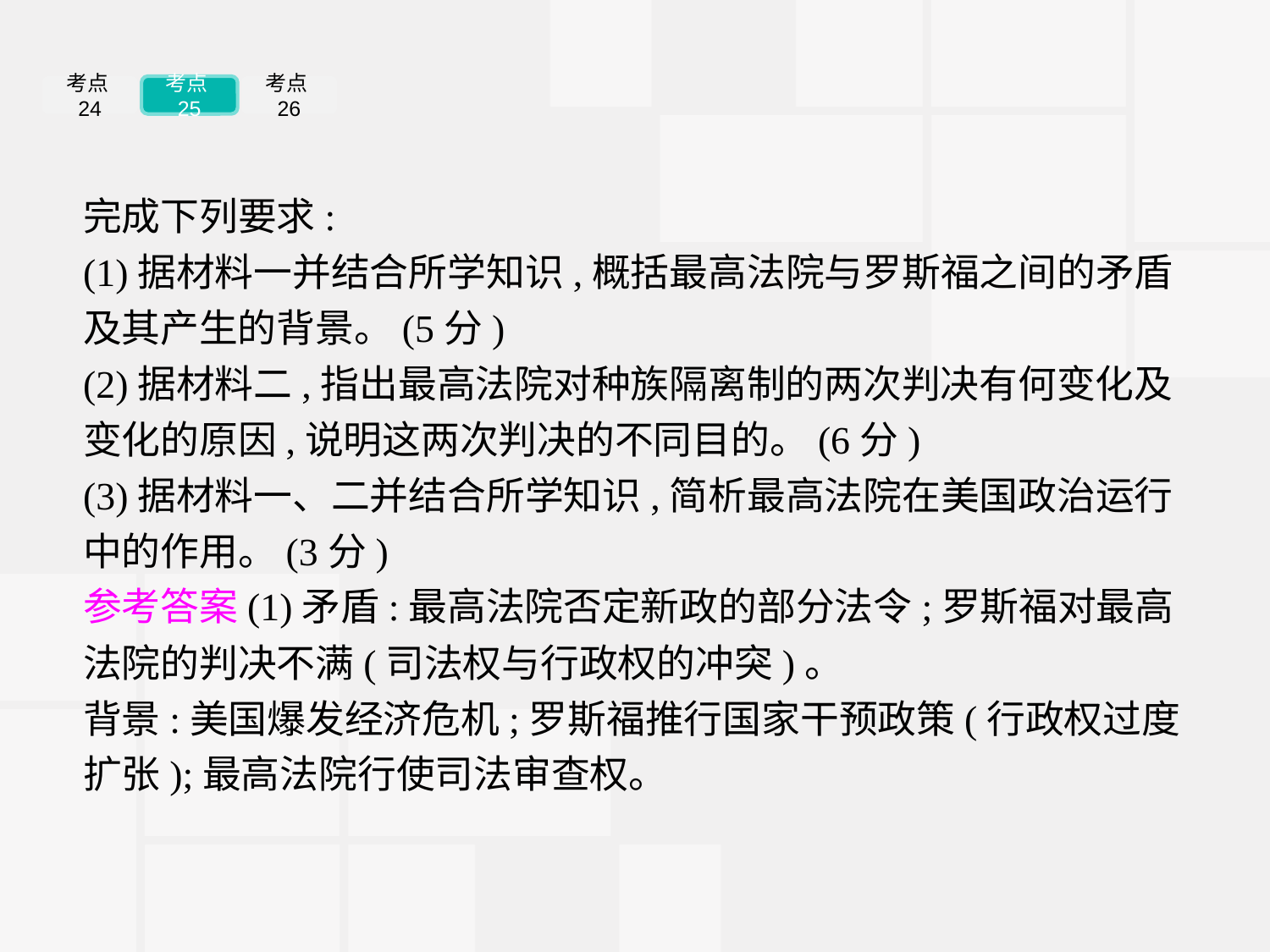

考点24
考点25
考点26
完成下列要求:
(1)据材料一并结合所学知识,概括最高法院与罗斯福之间的矛盾及其产生的背景。(5分)
(2)据材料二,指出最高法院对种族隔离制的两次判决有何变化及变化的原因,说明这两次判决的不同目的。(6分)
(3)据材料一、二并结合所学知识,简析最高法院在美国政治运行中的作用。(3分)
参考答案(1)矛盾:最高法院否定新政的部分法令;罗斯福对最高法院的判决不满(司法权与行政权的冲突)。
背景:美国爆发经济危机;罗斯福推行国家干预政策(行政权过度扩张);最高法院行使司法审查权。